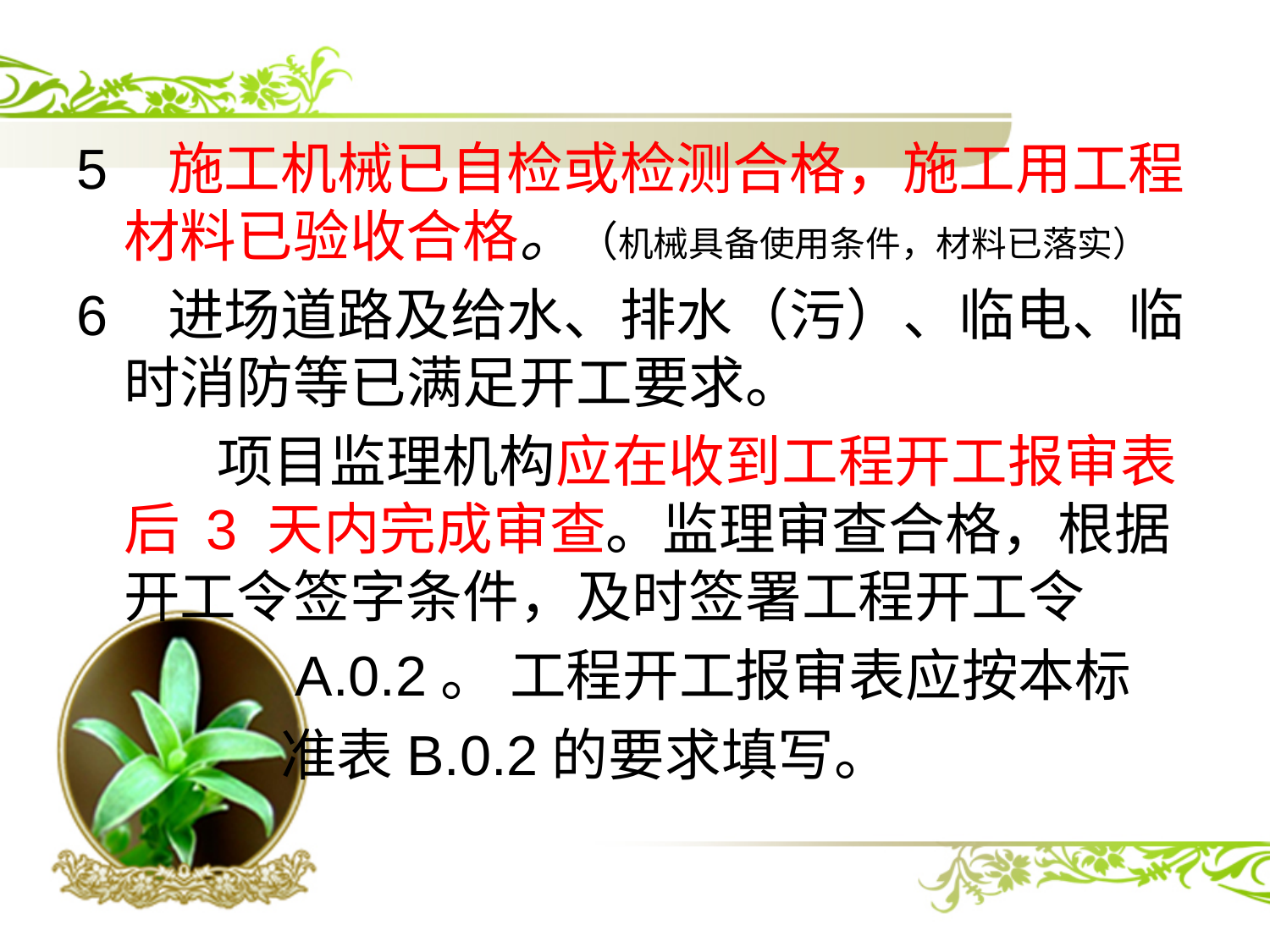

5   施工机械已自检或检测合格，施工用工程材料已验收合格。（机械具备使用条件，材料已落实）
6   进场道路及给水、排水（污）、临电、临时消防等已满足开工要求。
          项目监理机构应在收到工程开工报审表后 3 天内完成审查。监理审查合格，根据开工令签字条件，及时签署工程开工令
              A.0.2。 工程开工报审表应按本标
               准表B.0.2的要求填写。